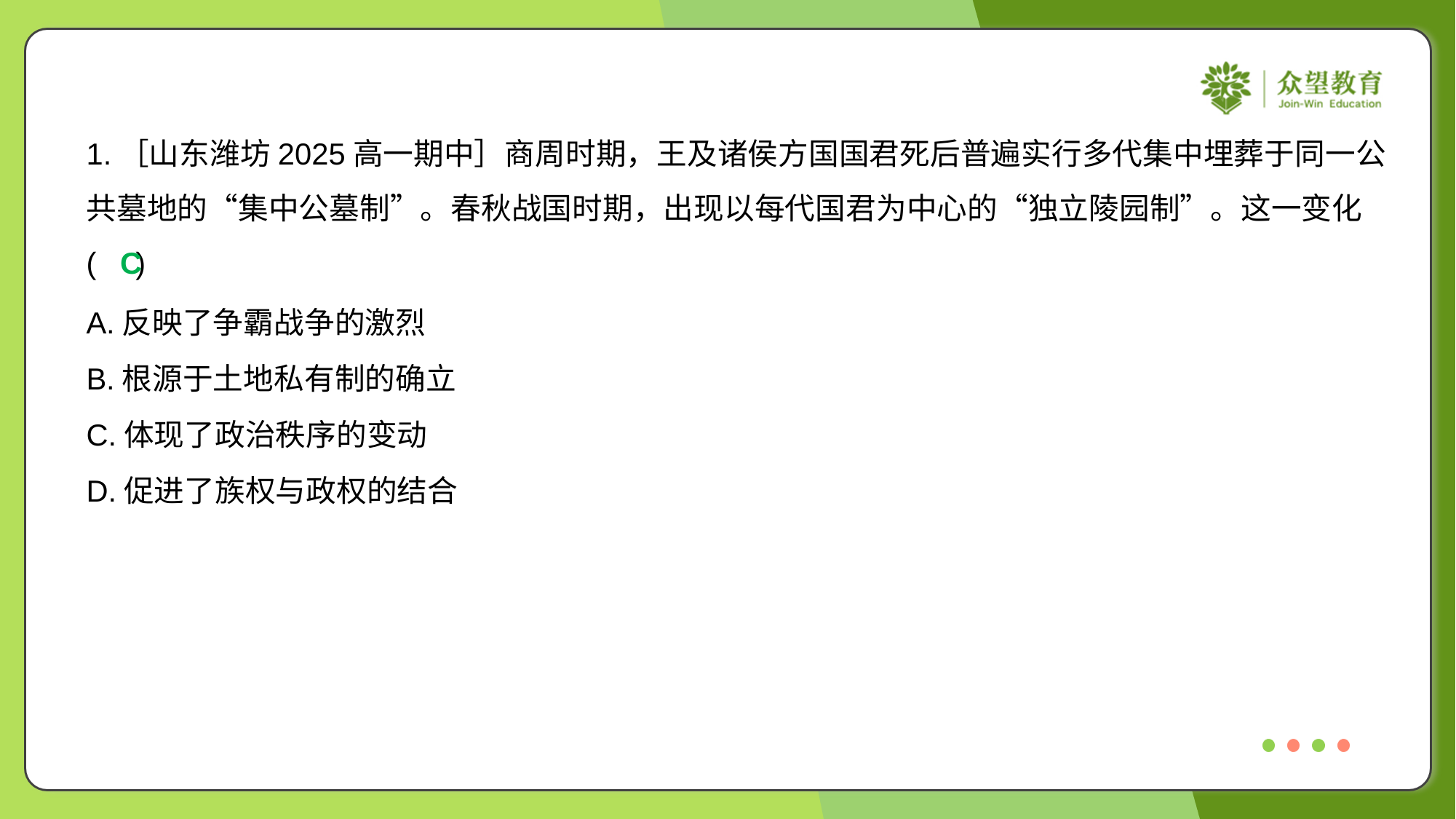

1.［山东潍坊2025高一期中］商周时期，王及诸侯方国国君死后普遍实行多代集中埋葬于同一公
共墓地的“集中公墓制”。春秋战国时期，出现以每代国君为中心的“独立陵园制”。这一变化
(     )
C
A.反映了争霸战争的激烈
B.根源于土地私有制的确立
C.体现了政治秩序的变动
D.促进了族权与政权的结合